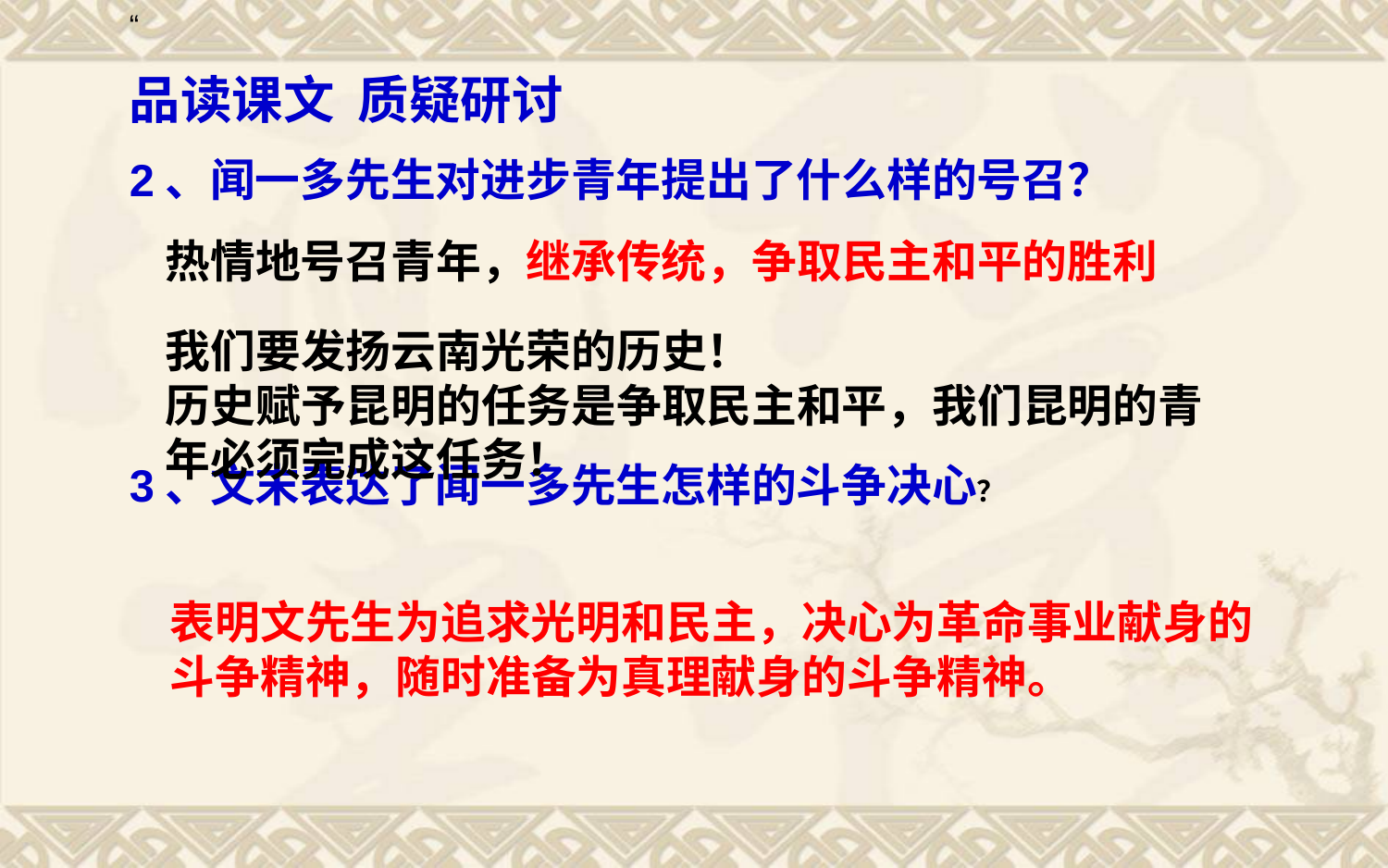

“
品读课文  质疑研讨
2、闻一多先生对进步青年提出了什么样的号召？

3、文末表达了闻一多先生怎样的斗争决心？
#
热情地号召青年，继承传统，争取民主和平的胜利
我们要发扬云南光荣的历史！
历史赋予昆明的任务是争取民主和平，我们昆明的青年必须完成这任务！
表明文先生为追求光明和民主，决心为革命事业献身的斗争精神，随时准备为真理献身的斗争精神。